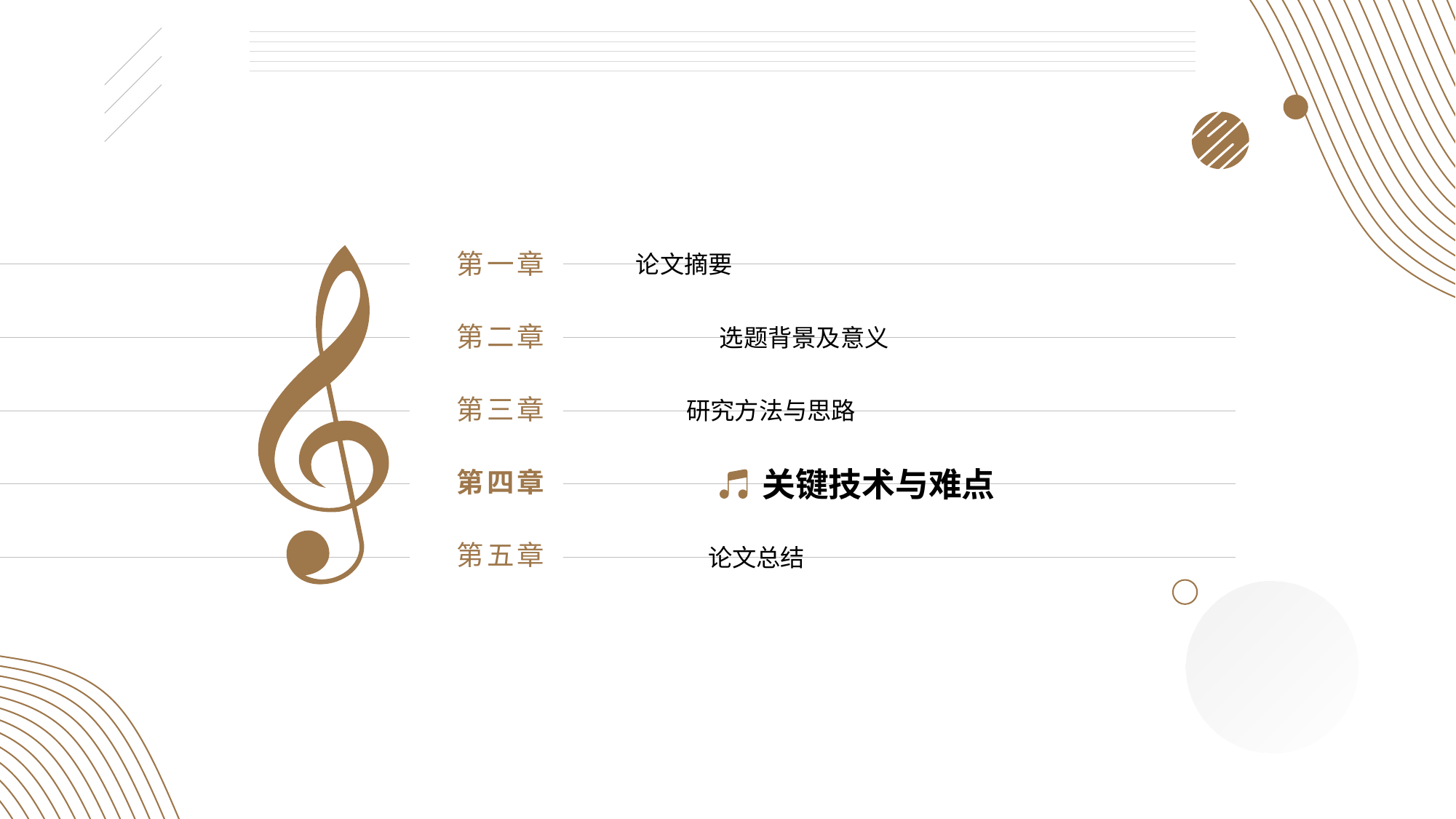

第一章
论文摘要

第二章
选题背景及意义
第三章
研究方法与思路

关键技术与难点
第四章

第五章
论文总结